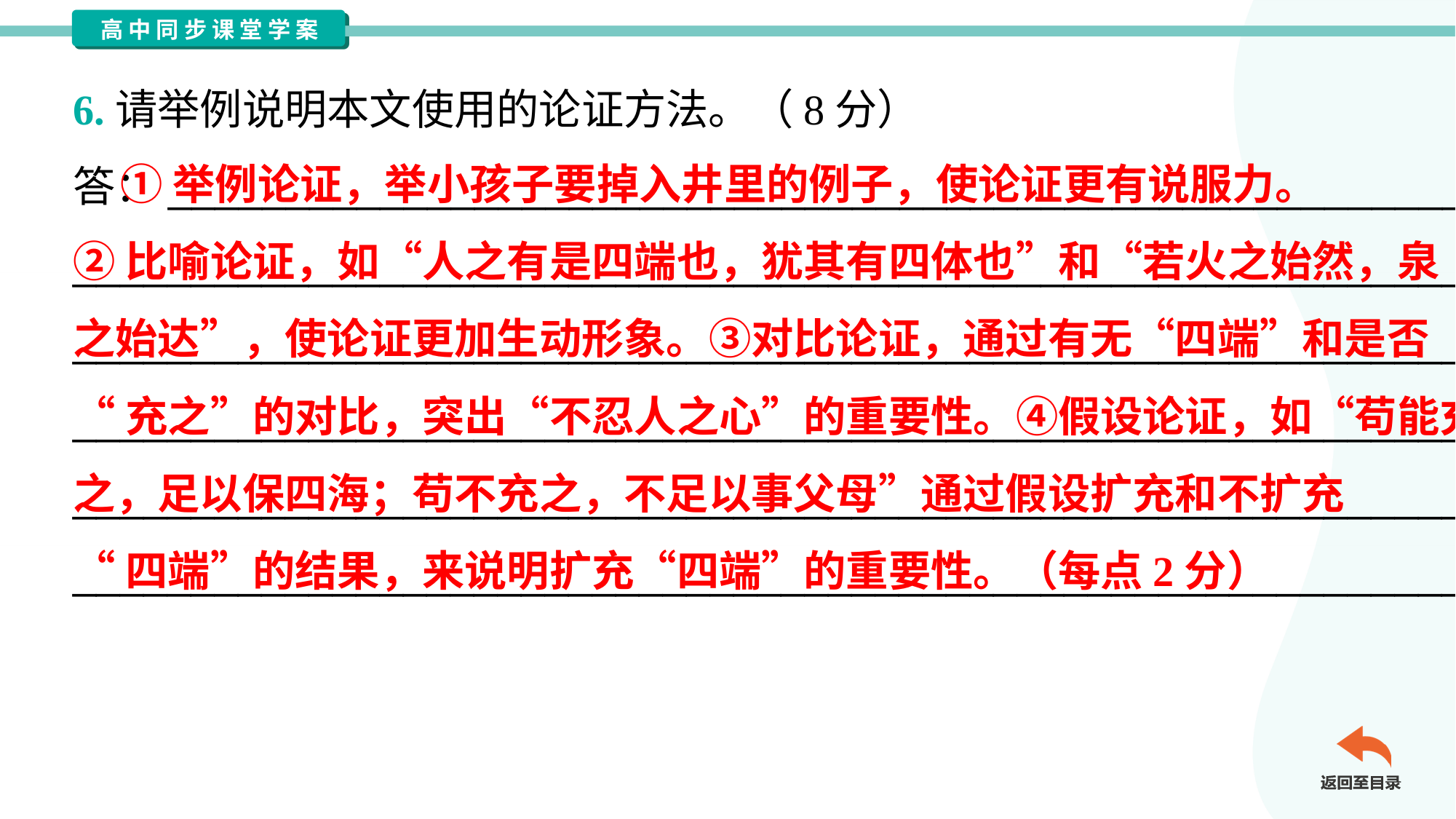

6.请举例说明本文使用的论证方法。（8分）
答：_________________________________________________________
_____________________________________________________________
_____________________________________________________________
_____________________________________________________________
_____________________________________________________________
_____________________________________________________________
     ①举例论证，举小孩子要掉入井里的例子，使论证更有说服力。
②比喻论证，如“人之有是四端也，犹其有四体也”和“若火之始然，泉
之始达”，使论证更加生动形象。③对比论证，通过有无“四端”和是否
“充之”的对比，突出“不忍人之心”的重要性。④假设论证，如“苟能充
之，足以保四海；苟不充之，不足以事父母”通过假设扩充和不扩充
“四端”的结果，来说明扩充“四端”的重要性。（每点2分）